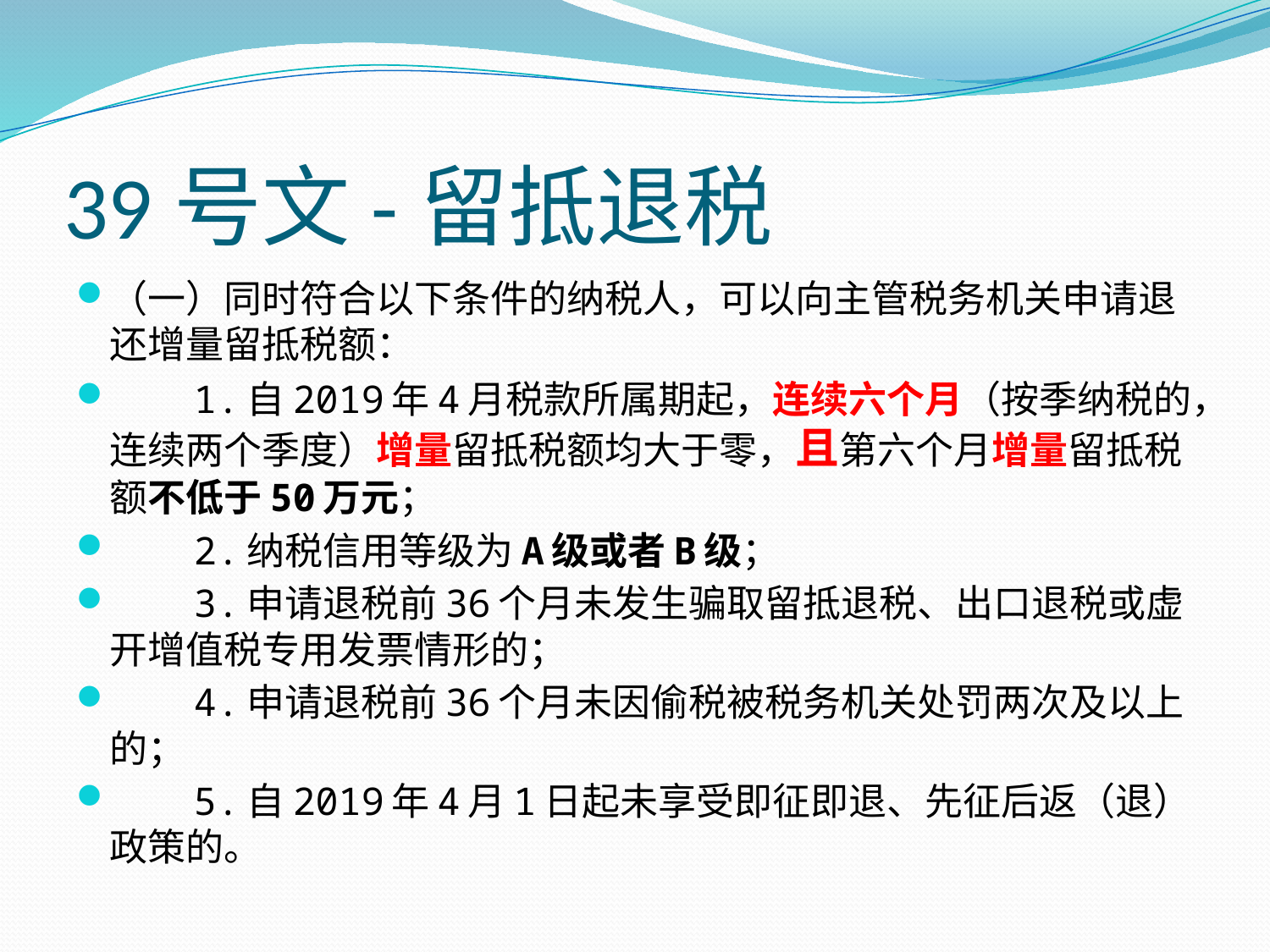

# 39号文-留抵退税
（一）同时符合以下条件的纳税人，可以向主管税务机关申请退还增量留抵税额：
　　1.自2019年4月税款所属期起，连续六个月（按季纳税的，连续两个季度）增量留抵税额均大于零，且第六个月增量留抵税额不低于50万元；
　　2.纳税信用等级为A级或者B级；
　　3.申请退税前36个月未发生骗取留抵退税、出口退税或虚开增值税专用发票情形的；
　　4.申请退税前36个月未因偷税被税务机关处罚两次及以上的；
　　5.自2019年4月1日起未享受即征即退、先征后返（退）政策的。